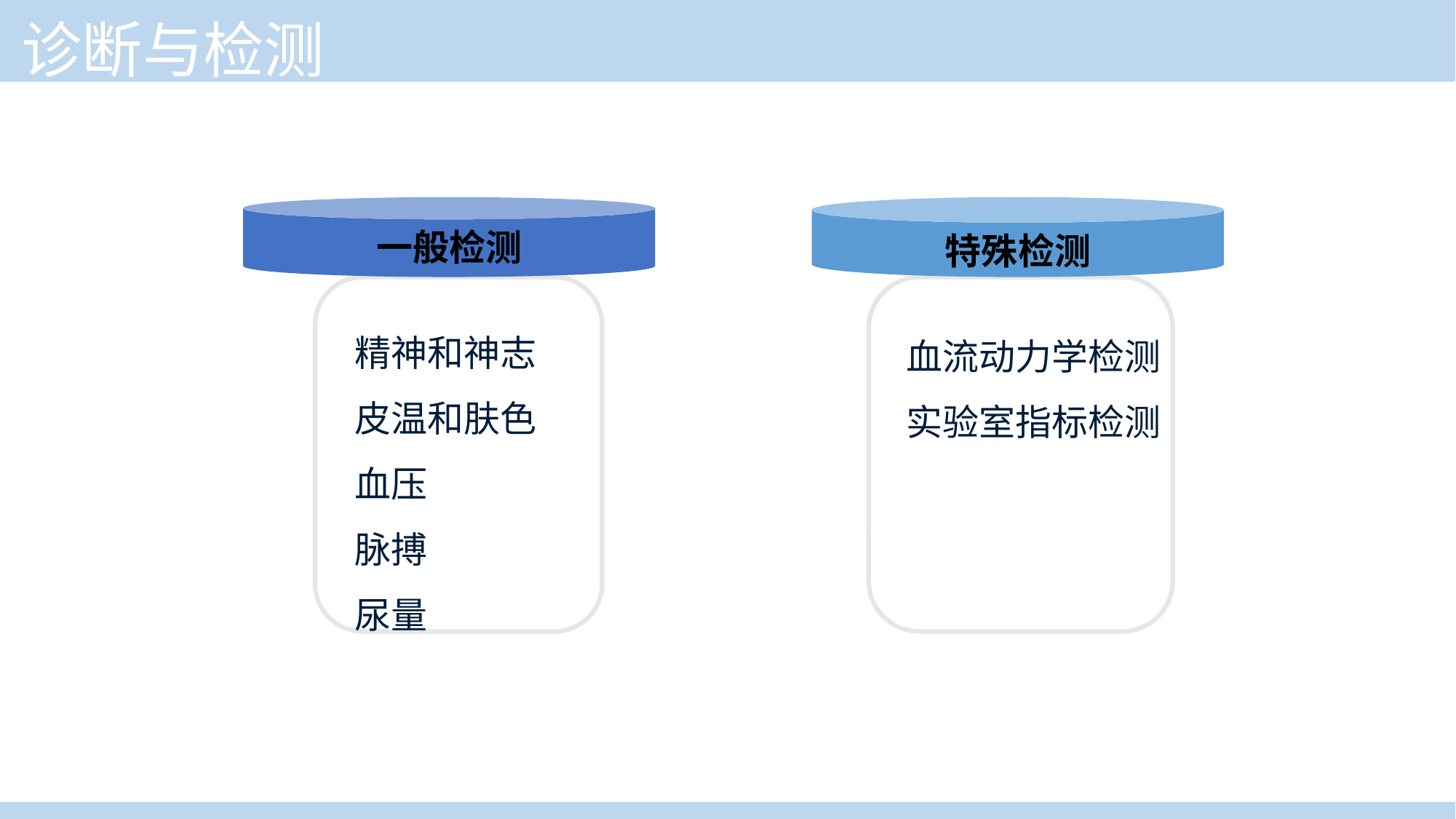

诊断与检测
一般检测
特殊检测
Text

精神和神志
皮温和肤色
血压
脉搏
尿量
血流动力学检测
实验室指标检测
Text
Text
Text
Text
临床医学概论